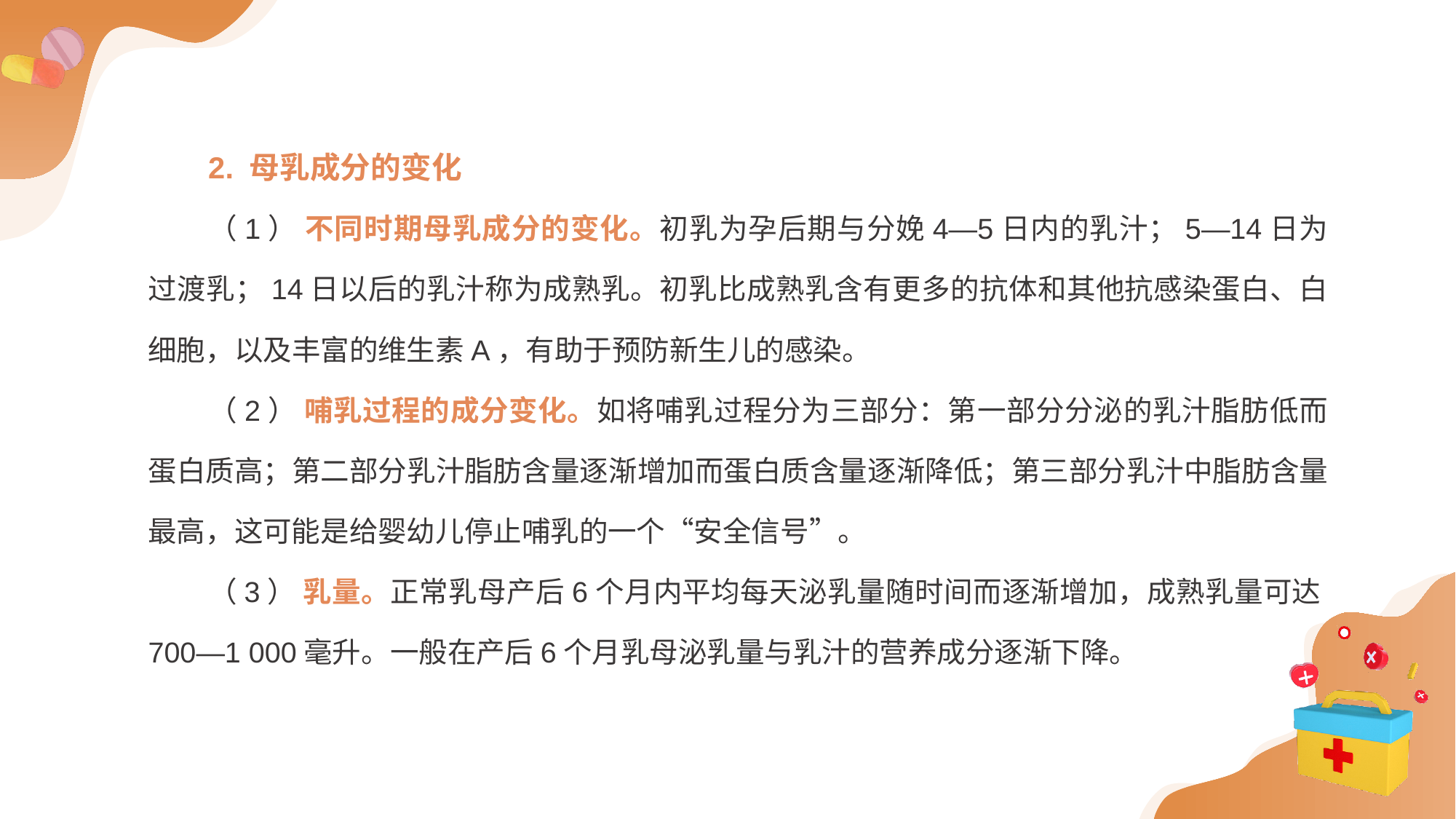

2. 母乳成分的变化
（1） 不同时期母乳成分的变化。初乳为孕后期与分娩4—5日内的乳汁；5—14日为过渡乳；14日以后的乳汁称为成熟乳。初乳比成熟乳含有更多的抗体和其他抗感染蛋白、白细胞，以及丰富的维生素A，有助于预防新生儿的感染。
（2） 哺乳过程的成分变化。如将哺乳过程分为三部分：第一部分分泌的乳汁脂肪低而蛋白质高；第二部分乳汁脂肪含量逐渐增加而蛋白质含量逐渐降低；第三部分乳汁中脂肪含量最高，这可能是给婴幼儿停止哺乳的一个“安全信号”。
（3） 乳量。正常乳母产后6个月内平均每天泌乳量随时间而逐渐增加，成熟乳量可达700—1 000毫升。一般在产后6个月乳母泌乳量与乳汁的营养成分逐渐下降。